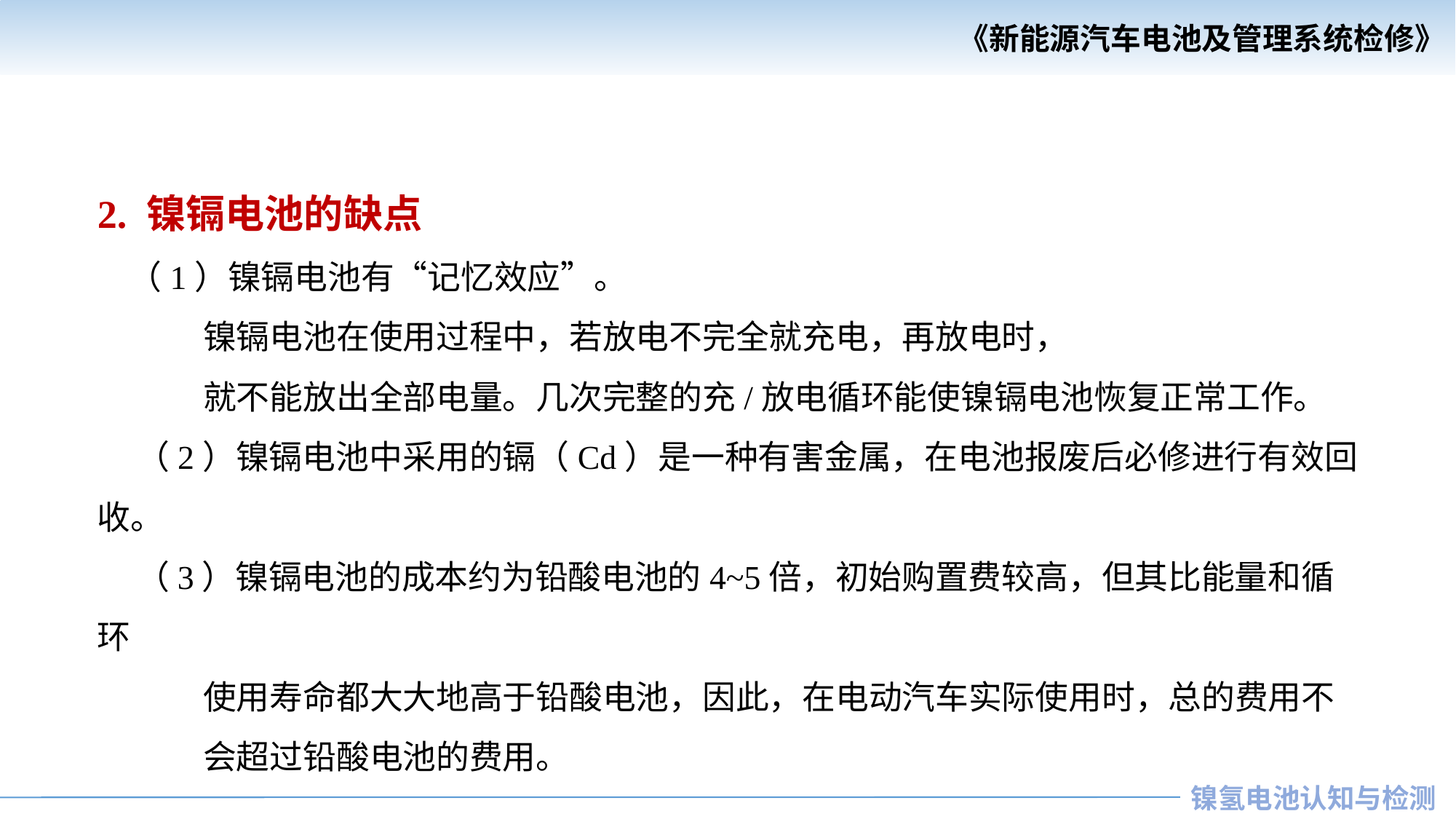

2. 镍镉电池的缺点
 （1）镍镉电池有“记忆效应”。
           镍镉电池在使用过程中，若放电不完全就充电，再放电时，
           就不能放出全部电量。几次完整的充/放电循环能使镍镉电池恢复正常工作。
  （2）镍镉电池中采用的镉（Cd）是一种有害金属，在电池报废后必修进行有效回收。
  （3）镍镉电池的成本约为铅酸电池的4~5倍，初始购置费较高，但其比能量和循环
           使用寿命都大大地高于铅酸电池，因此，在电动汽车实际使用时，总的费用不
           会超过铅酸电池的费用。